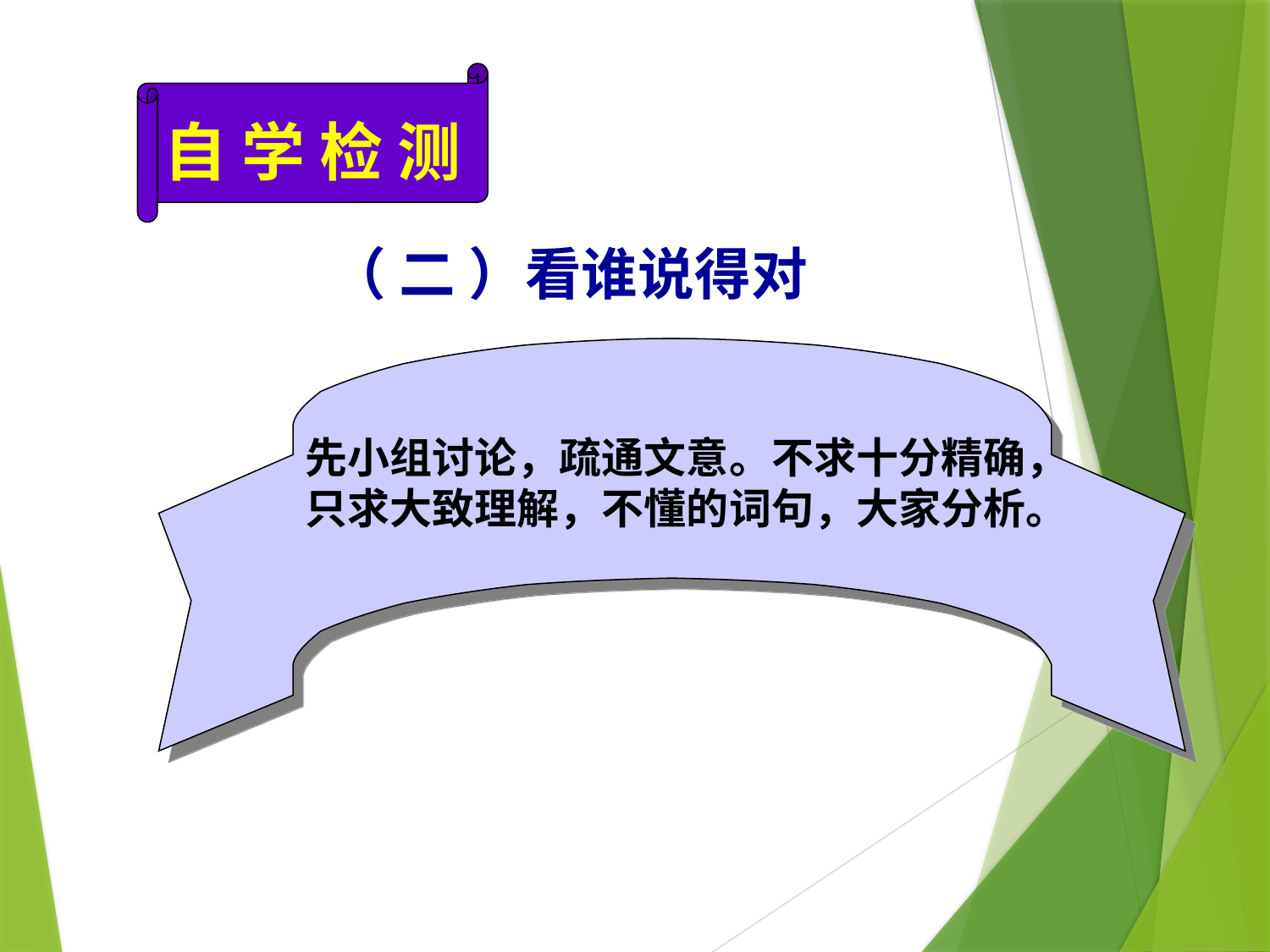

自 学 检 测
（ 二 ）看谁说得对
先小组讨论，疏通文意。不求十分精确，只求大致理解，不懂的词句，大家分析。